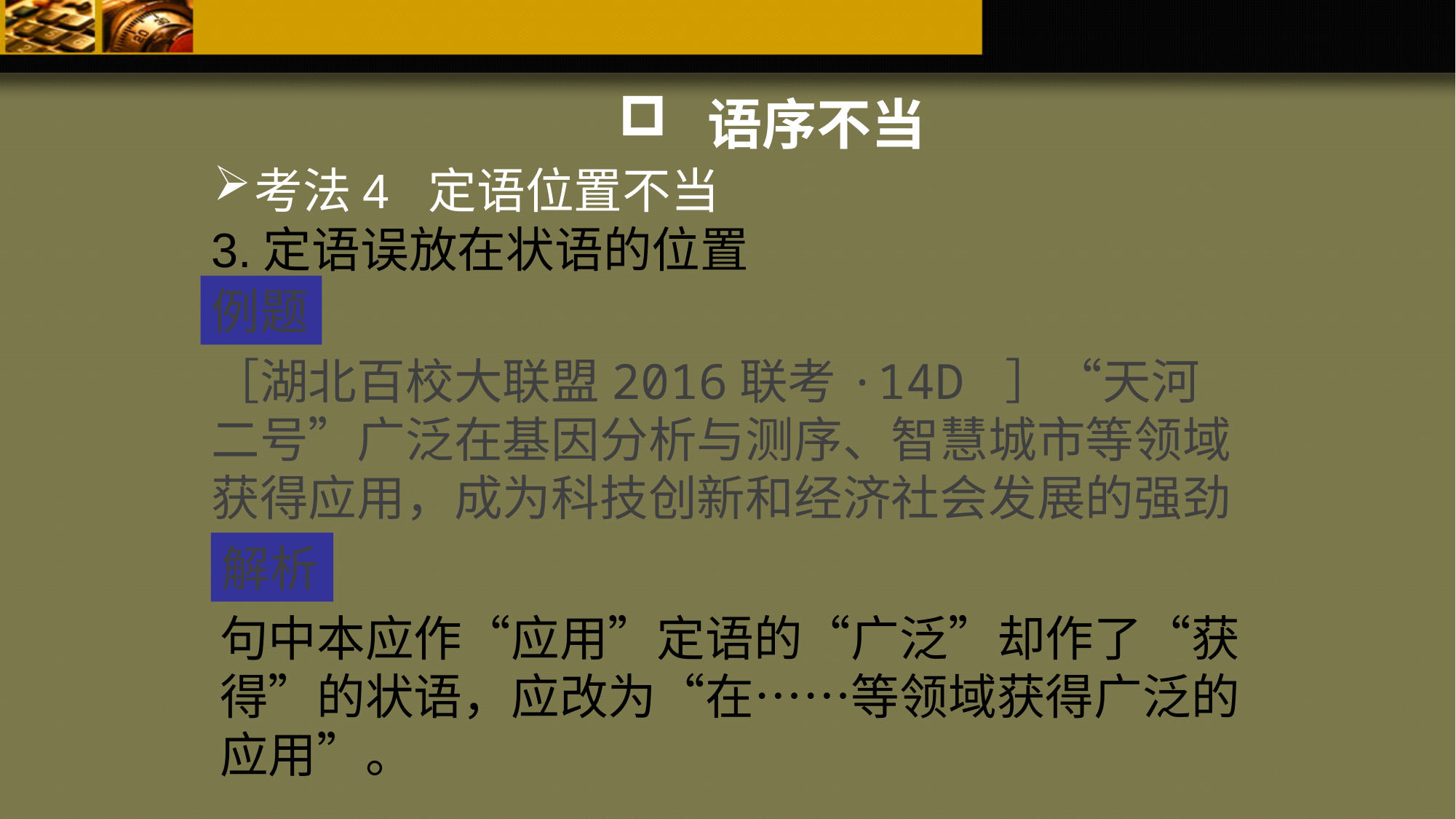

语序不当
考法4  定语位置不当
3.定语误放在状语的位置
例题
［湖北百校大联盟2016联考·14D ］“天河二号”广泛在基因分析与测序、智慧城市等领域获得应用，成为科技创新和经济社会发展的强劲引擎。
解析
句中本应作“应用”定语的“广泛”却作了“获得”的状语，应改为“在……等领域获得广泛的应用”。